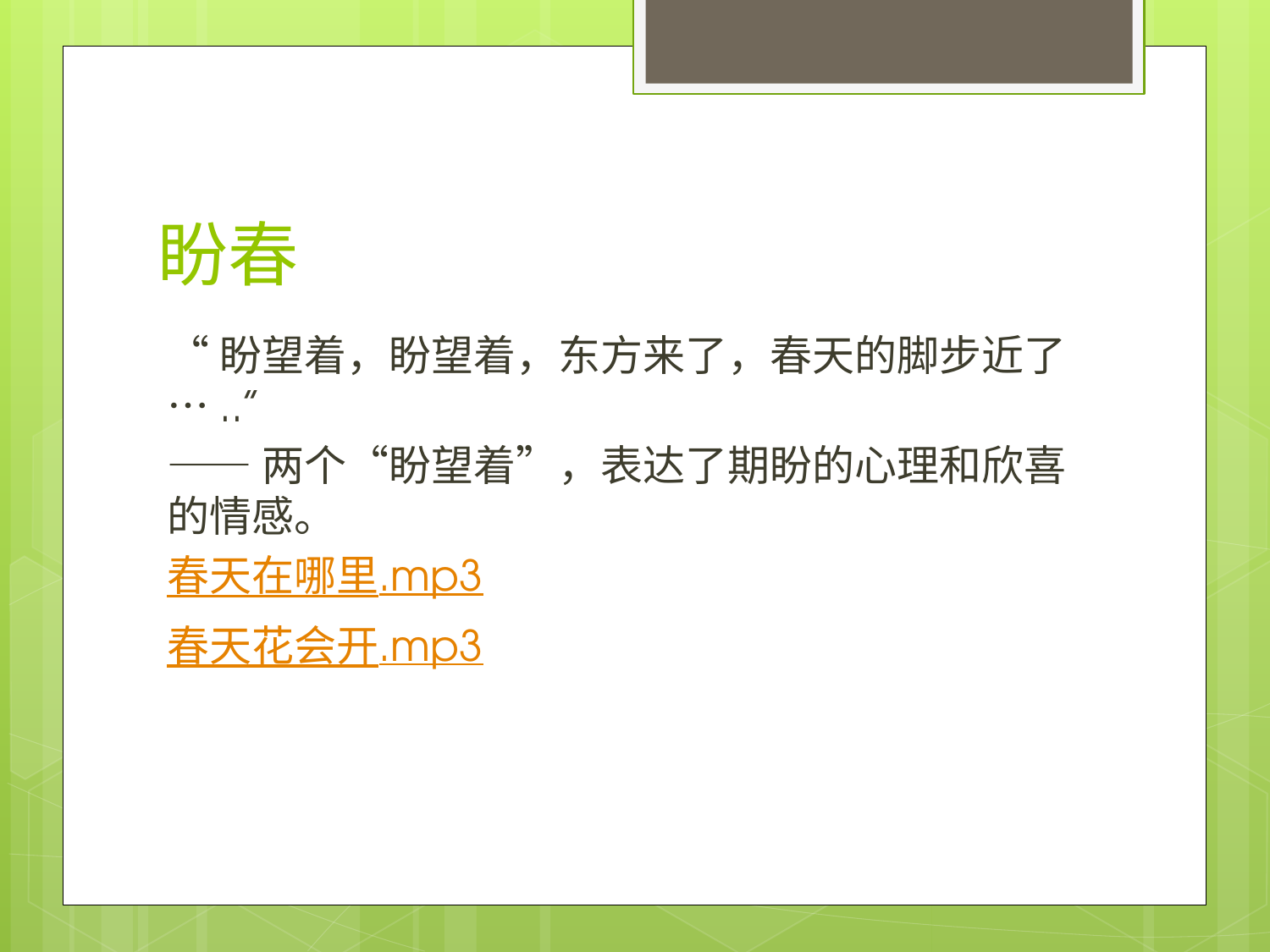

# 盼春
“盼望着，盼望着，东方来了，春天的脚步近了…..”
——两个“盼望着”，表达了期盼的心理和欣喜的情感。
春天在哪里.mp3
春天花会开.mp3